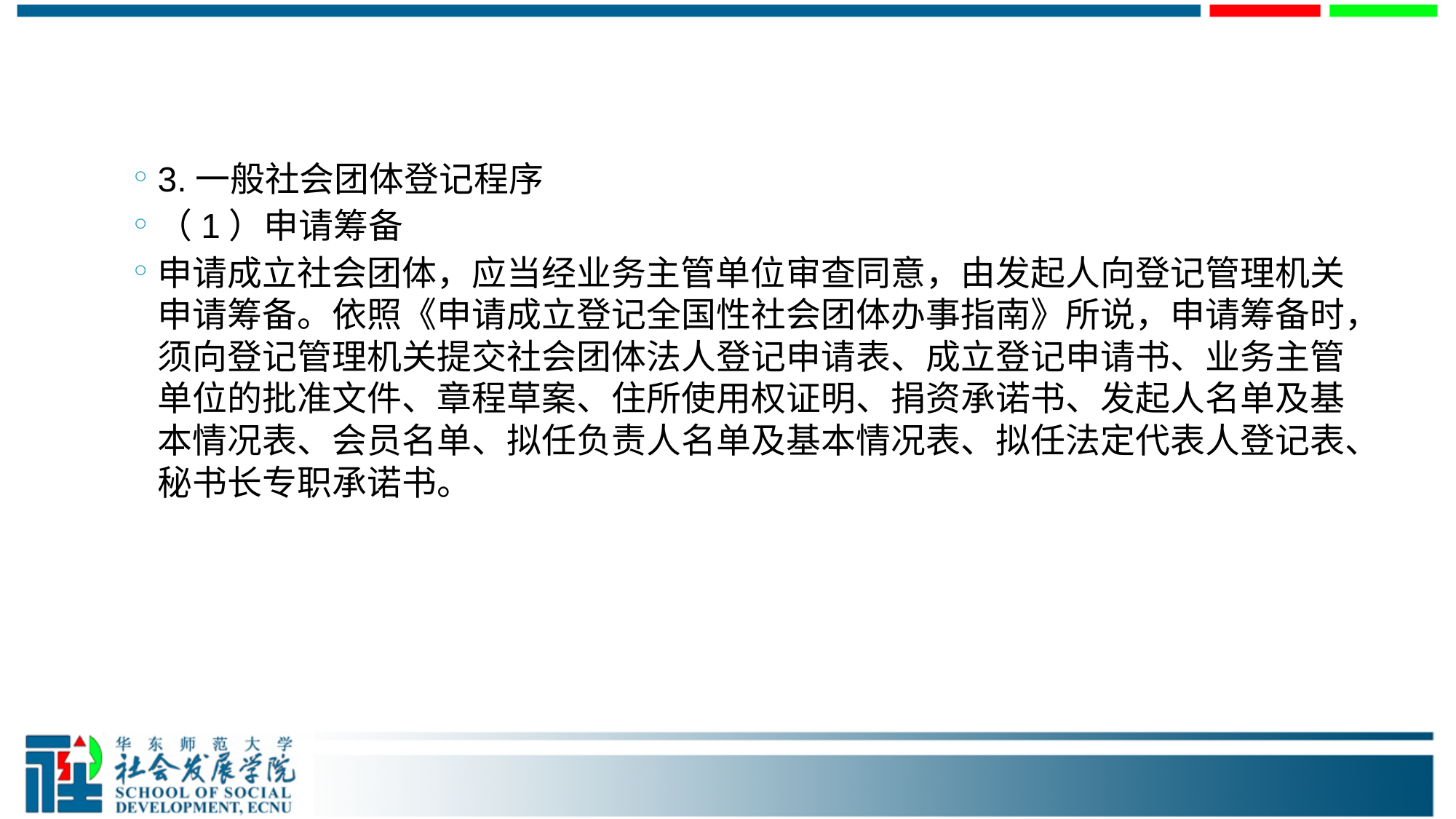

#
3.一般社会团体登记程序
（1）申请筹备
申请成立社会团体，应当经业务主管单位审查同意，由发起人向登记管理机关申请筹备。依照《申请成立登记全国性社会团体办事指南》所说，申请筹备时，须向登记管理机关提交社会团体法人登记申请表、成立登记申请书、业务主管单位的批准文件、章程草案、住所使用权证明、捐资承诺书、发起人名单及基本情况表、会员名单、拟任负责人名单及基本情况表、拟任法定代表人登记表、秘书长专职承诺书。